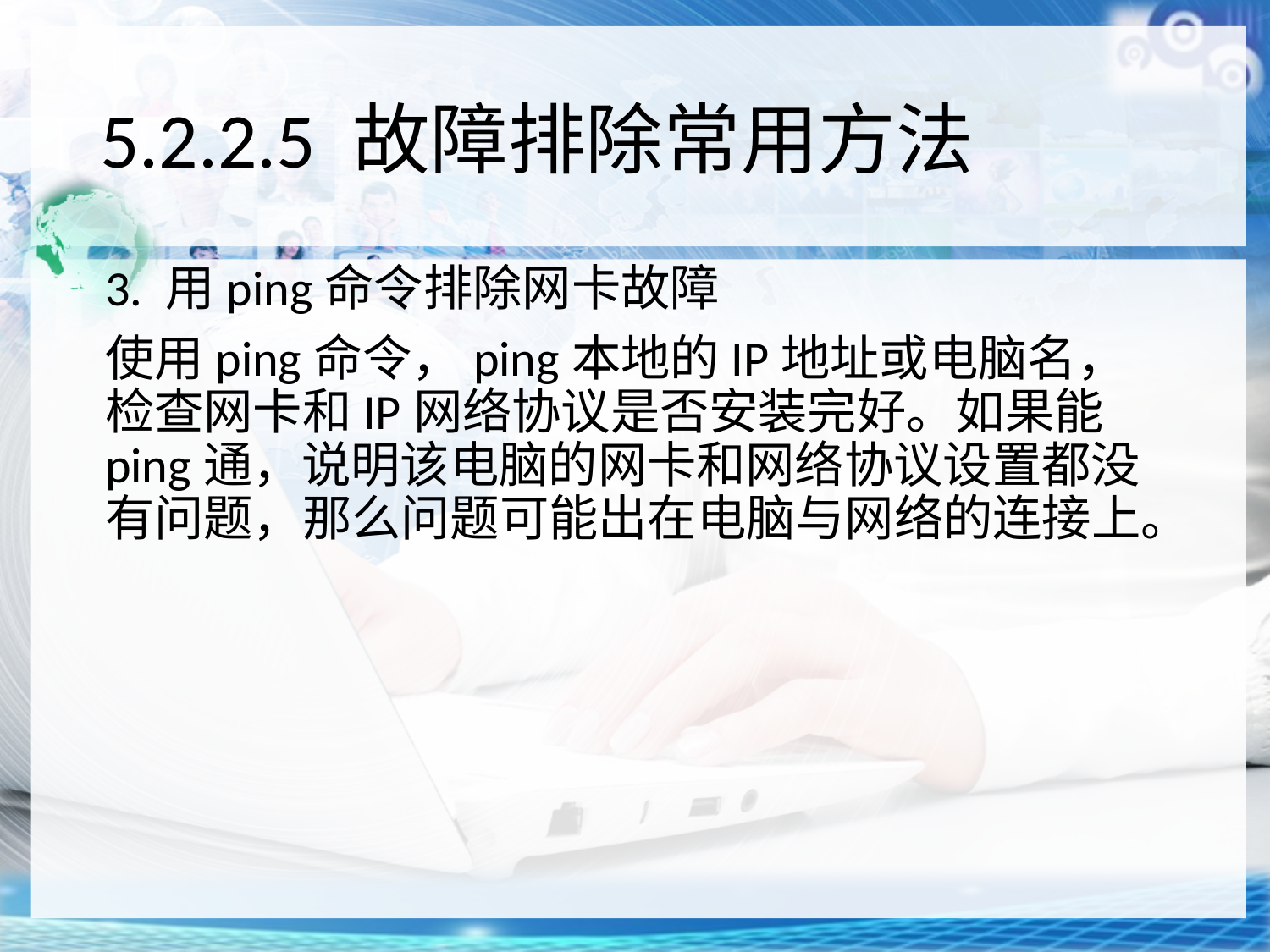

# 5.2.2.5 故障排除常用方法
3. 用ping命令排除网卡故障
使用ping命令，ping本地的IP地址或电脑名，检查网卡和IP网络协议是否安装完好。如果能ping通，说明该电脑的网卡和网络协议设置都没有问题，那么问题可能出在电脑与网络的连接上。